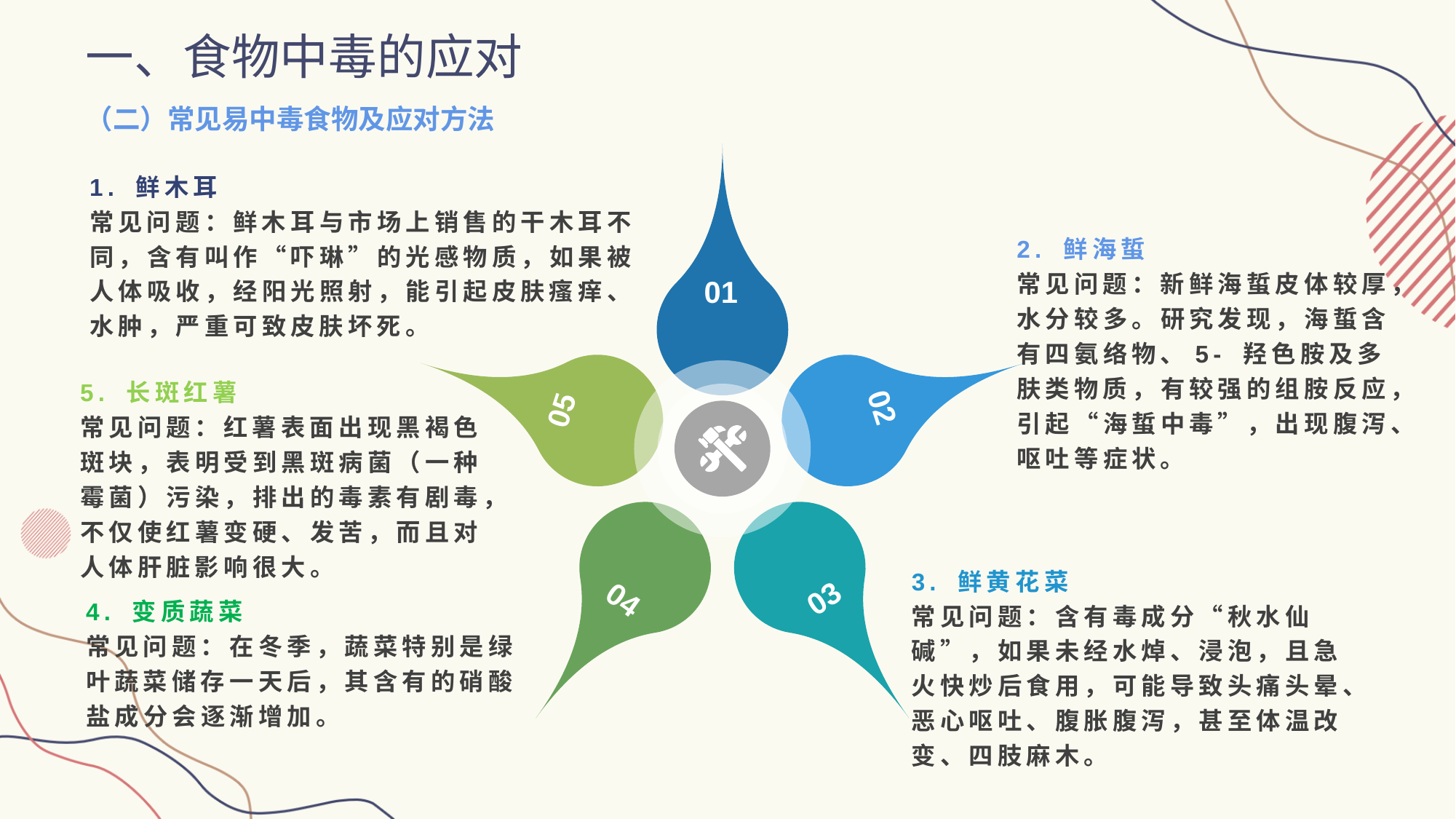

一、食物中毒的应对
（二）常见易中毒食物及应对方法
1. 鲜木耳
常见问题：鲜木耳与市场上销售的干木耳不同，含有叫作“吓琳”的光感物质，如果被人体吸收，经阳光照射，能引起皮肤瘙痒、水肿，严重可致皮肤坏死。
2. 鲜海蜇
常见问题：新鲜海蜇皮体较厚，水分较多。研究发现，海蜇含有四氨络物、5- 羟色胺及多肤类物质，有较强的组胺反应，引起“海蜇中毒”，出现腹泻、呕吐等症状。

01

5. 长斑红薯
常见问题：红薯表面出现黑褐色斑块，表明受到黑斑病菌（一种霉菌）污染，排出的毒素有剧毒，不仅使红薯变硬、发苦，而且对人体肝脏影响很大。
02

05

3. 鲜黄花菜
常见问题：含有毒成分“秋水仙碱”，如果未经水焯、浸泡，且急火快炒后食用，可能导致头痛头晕、恶心呕吐、腹胀腹泻，甚至体温改变、四肢麻木。
4. 变质蔬菜
常见问题：在冬季，蔬菜特别是绿叶蔬菜储存一天后，其含有的硝酸盐成分会逐渐增加。
03
04